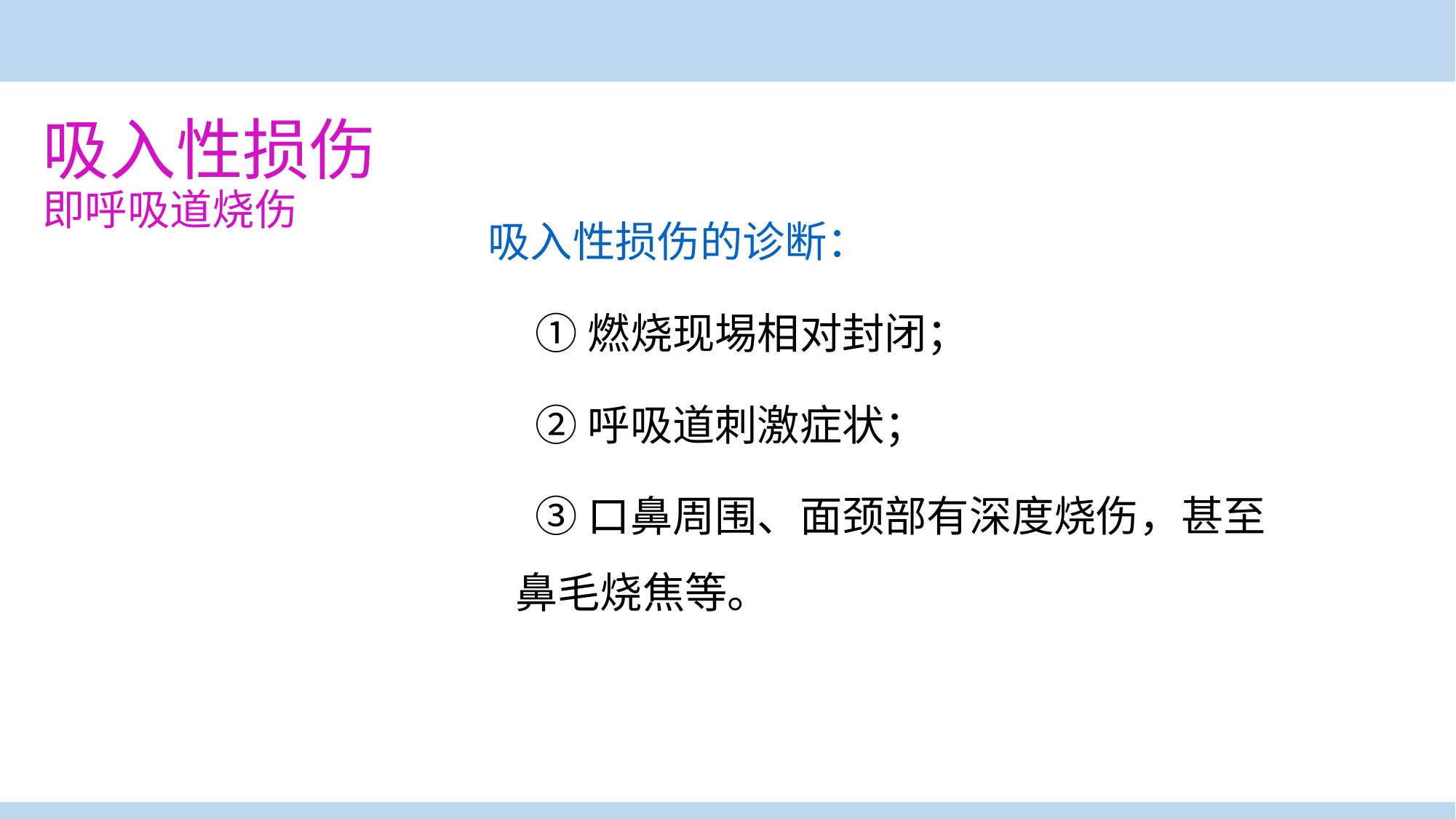

吸入性损伤
即呼吸道烧伤
吸入性损伤的诊断：
     ①燃烧现埸相对封闭；
     ②呼吸道刺激症状；
     ③口鼻周围、面颈部有深度烧伤，甚至鼻毛烧焦等。